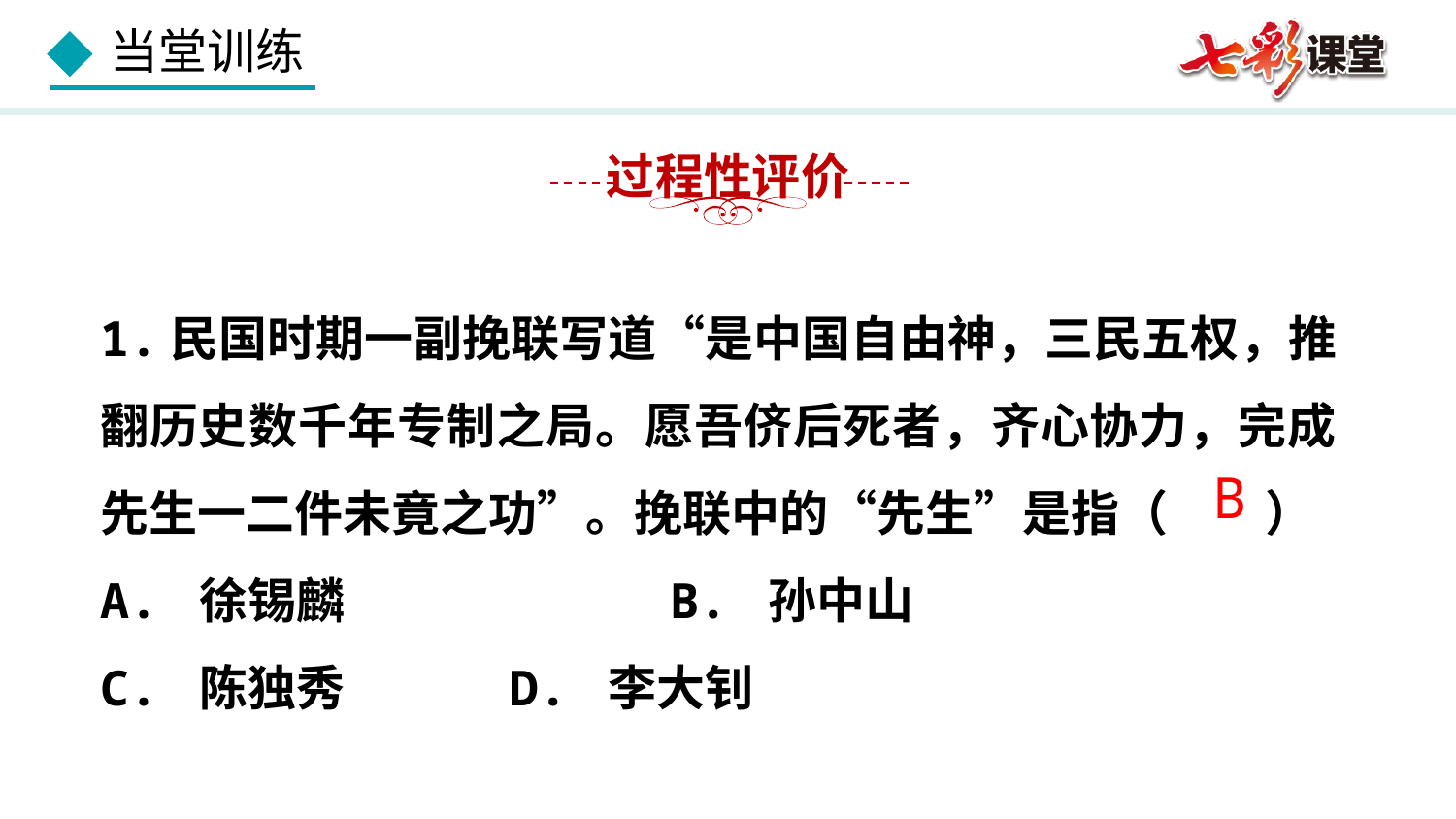

过程性评价

1.民国时期一副挽联写道“是中国自由神，三民五权，推翻历史数千年专制之局。愿吾侪后死者，齐心协力，完成先生一二件未竟之功”。挽联中的“先生”是指（　　）
A. 徐锡麟　　　　　  　B. 孙中山
C. 陈独秀              D. 李大钊

B